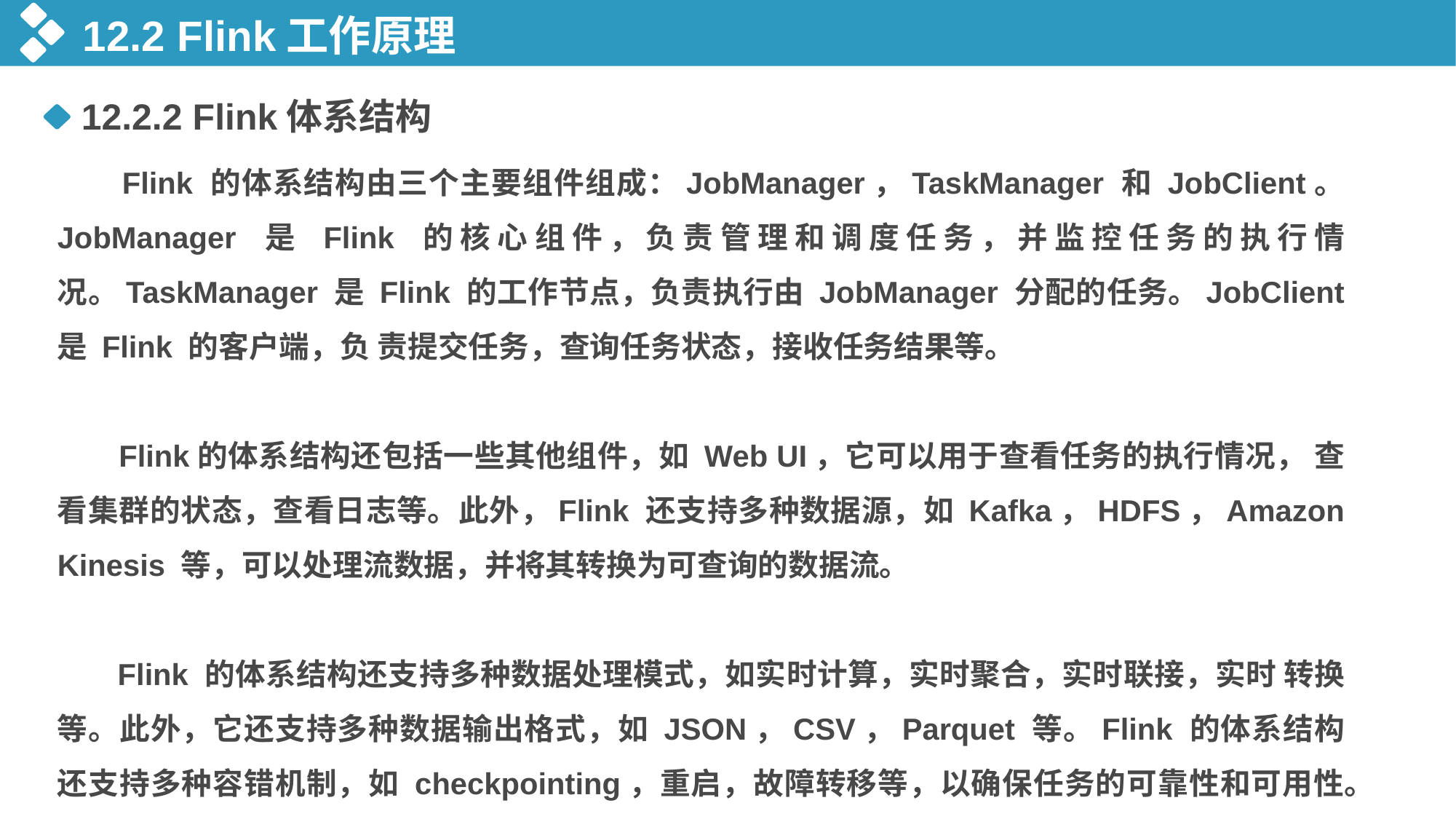

12.2 Flink工作原理
12.2.2 Flink体系结构

       Flink 的体系结构由三个主要组件组成：JobManager，TaskManager 和 JobClient。 JobManager 是 Flink 的核心组件，负责管理和调度任务，并监控任务的执行情况。TaskManager 是 Flink 的工作节点，负责执行由 JobManager 分配的任务。JobClient 是 Flink 的客户端，负 责提交任务，查询任务状态，接收任务结果等。

       Flink的体系结构还包括一些其他组件，如 Web UI，它可以用于查看任务的执行情况， 查看集群的状态，查看日志等。此外，Flink 还支持多种数据源，如 Kafka，HDFS，Amazon Kinesis 等，可以处理流数据，并将其转换为可查询的数据流。

       Flink 的体系结构还支持多种数据处理模式，如实时计算，实时聚合，实时联接，实时 转换等。此外，它还支持多种数据输出格式，如 JSON，CSV，Parquet 等。Flink 的体系结构 还支持多种容错机制，如 checkpointing，重启，故障转移等，以确保任务的可靠性和可用性。